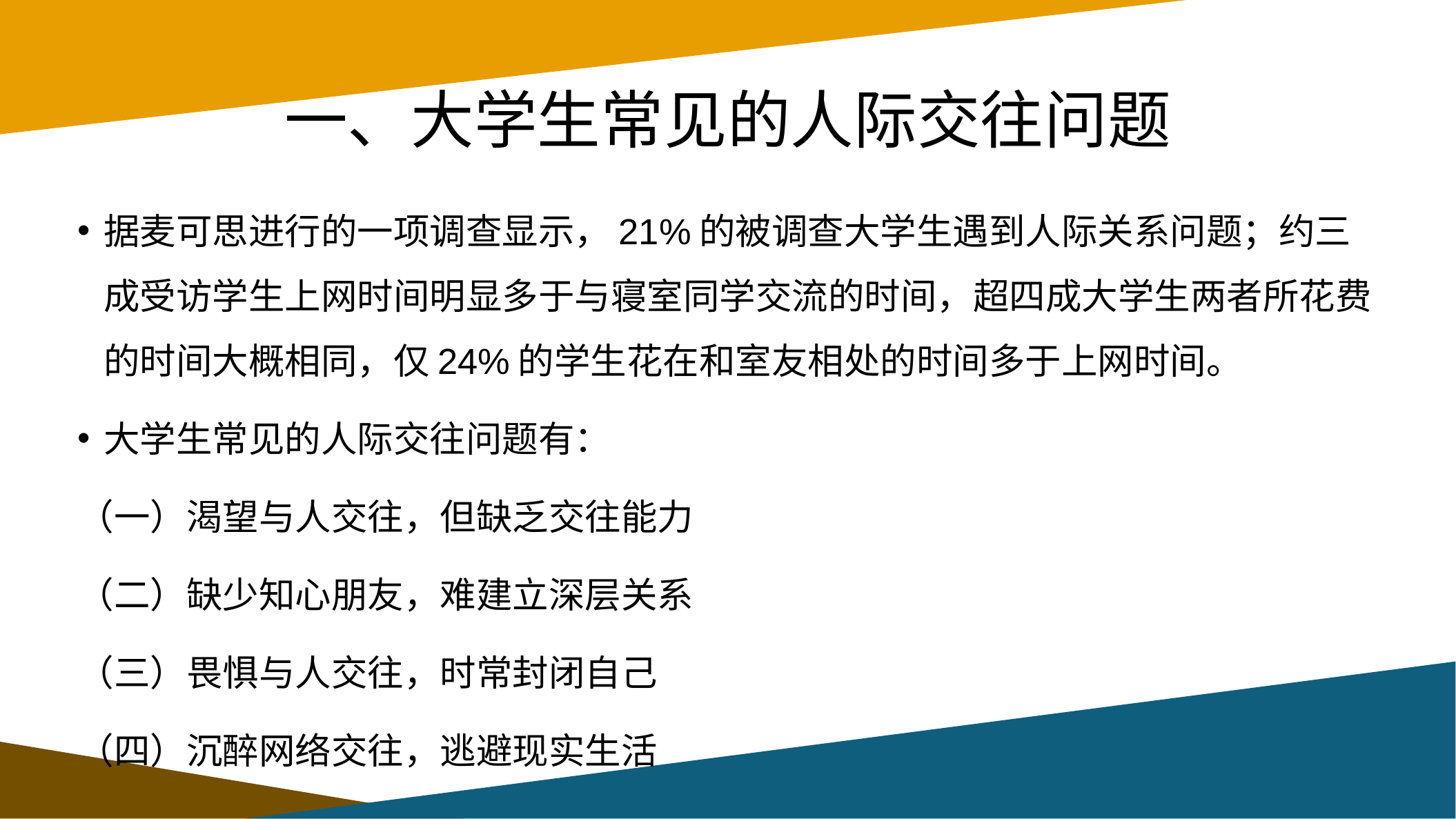

# 一、大学生常见的人际交往问题
据麦可思进行的一项调查显示，21%的被调查大学生遇到人际关系问题；约三成受访学生上网时间明显多于与寝室同学交流的时间，超四成大学生两者所花费的时间大概相同，仅24%的学生花在和室友相处的时间多于上网时间。
大学生常见的人际交往问题有：
（一）渴望与人交往，但缺乏交往能力
（二）缺少知心朋友，难建立深层关系
（三）畏惧与人交往，时常封闭自己
（四）沉醉网络交往，逃避现实生活